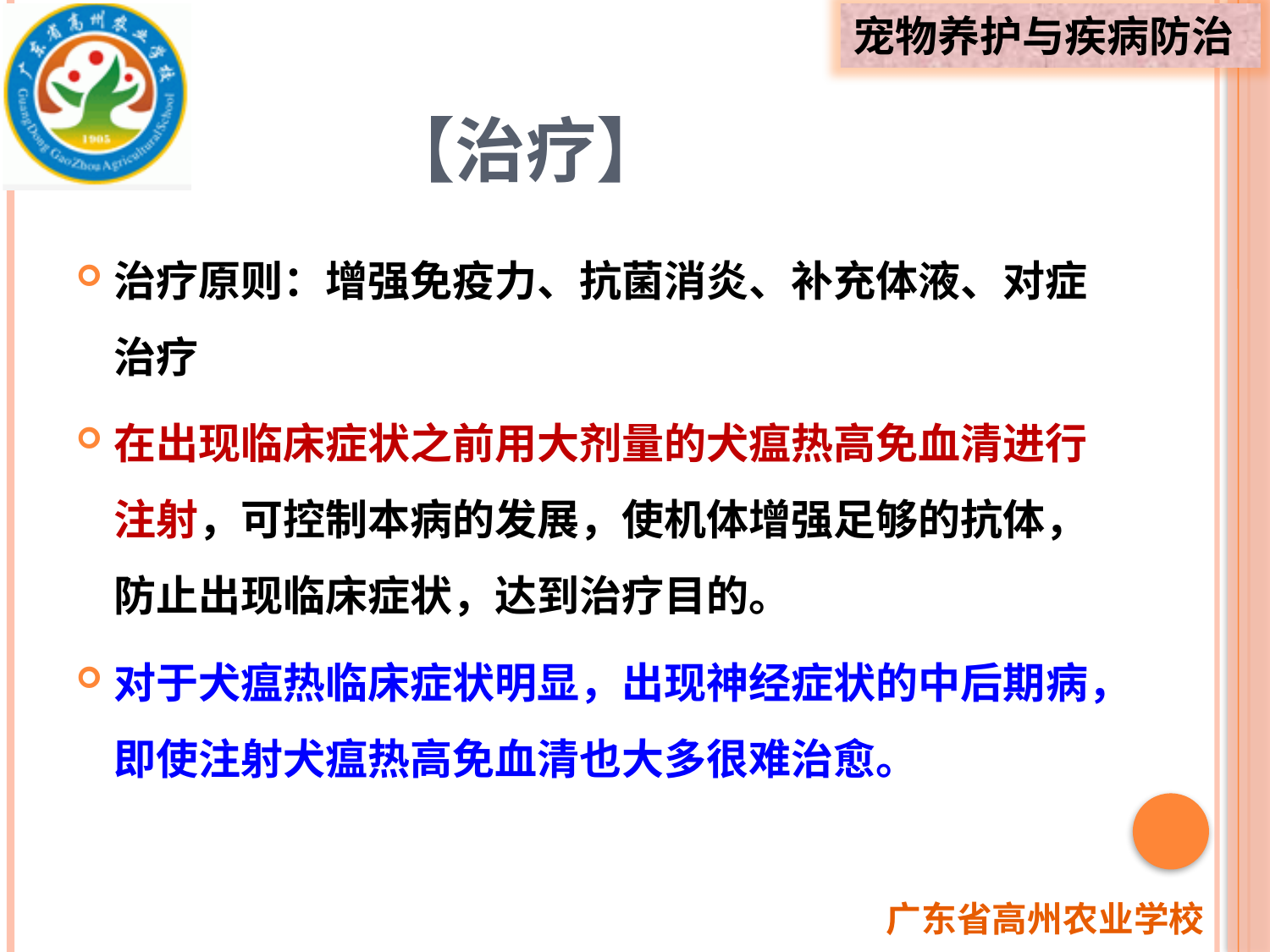

# 【治疗】
治疗原则：增强免疫力、抗菌消炎、补充体液、对症治疗
在出现临床症状之前用大剂量的犬瘟热高免血清进行注射，可控制本病的发展，使机体增强足够的抗体，防止出现临床症状，达到治疗目的。
对于犬瘟热临床症状明显，出现神经症状的中后期病，即使注射犬瘟热高免血清也大多很难治愈。